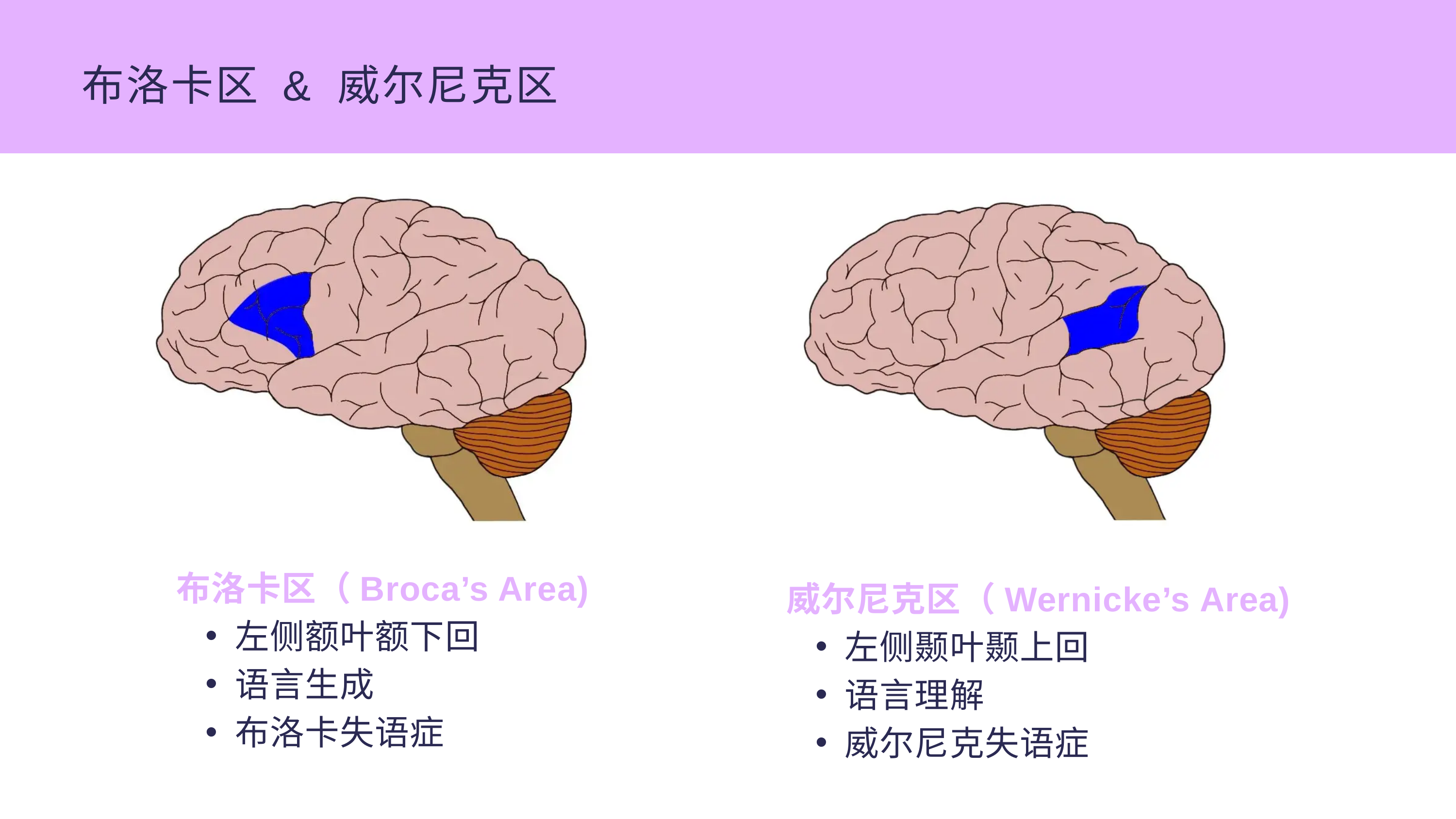

布洛卡区 & 威尔尼克区

布洛卡区（Broca’s Area)
左侧额叶额下回
语言生成
布洛卡失语症
威尔尼克区（Wernicke’s Area)
左侧颞叶颞上回
语言理解
威尔尼克失语症